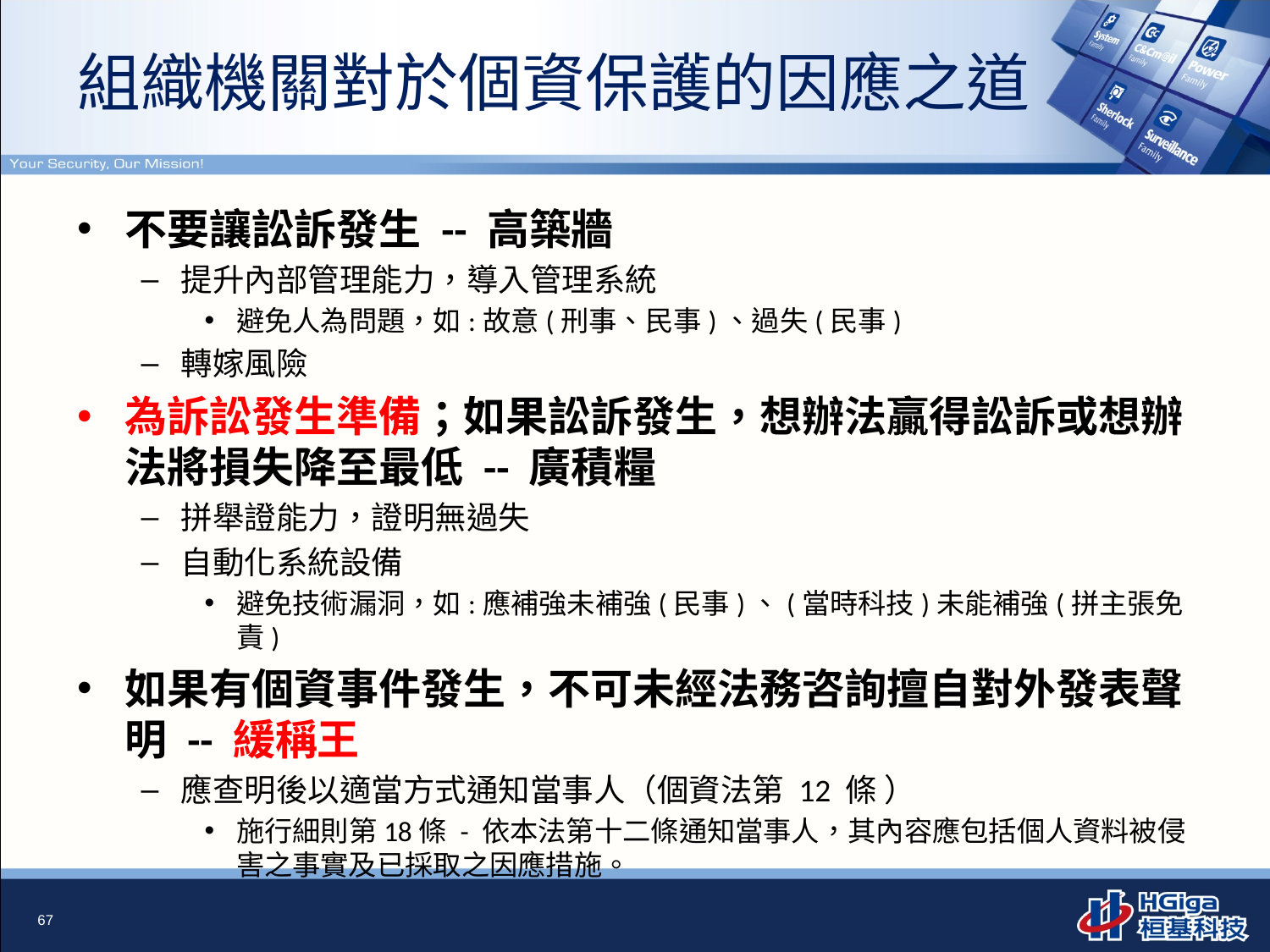

組織機關對於個資保護的因應之道
# 不要讓訟訴發生 -- 高築牆
提升內部管理能力，導入管理系統
避免人為問題，如:故意(刑事、民事)、過失(民事)
轉嫁風險
為訴訟發生準備；如果訟訴發生，想辦法贏得訟訴或想辦法將損失降至最低 -- 廣積糧
拼舉證能力，證明無過失
自動化系統設備
避免技術漏洞，如:應補強未補強(民事)、(當時科技)未能補強(拼主張免責)
如果有個資事件發生，不可未經法務咨詢擅自對外發表聲明 -- 緩稱王
應查明後以適當方式通知當事人（個資法第 12 條 ）
施行細則第18條 - 依本法第十二條通知當事人，其內容應包括個人資料被侵害之事實及已採取之因應措施。
67